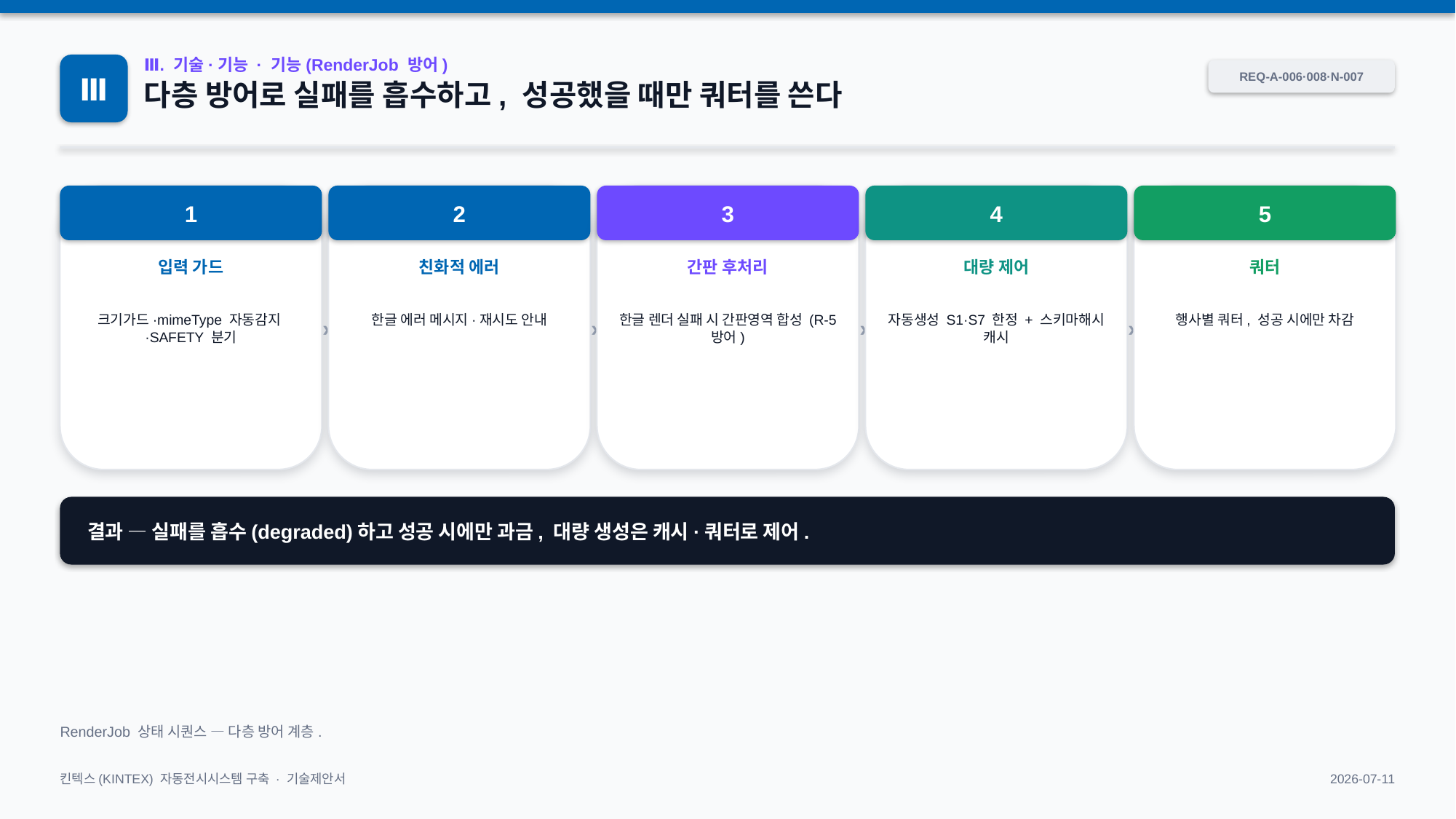

Ⅲ
Ⅲ. 기술·기능 · 기능(RenderJob 방어)

REQ-A-006·008·N-007
다층 방어로 실패를 흡수하고, 성공했을 때만 쿼터를 쓴다

1
›

2
›

3
›

4
›

5
입력 가드
친화적 에러
간판 후처리
대량 제어
쿼터
크기가드·mimeType 자동감지·SAFETY 분기
한글 에러 메시지·재시도 안내
한글 렌더 실패 시 간판영역 합성 (R-5 방어)
자동생성 S1·S7 한정 + 스키마해시 캐시
행사별 쿼터, 성공 시에만 차감

결과 — 실패를 흡수(degraded)하고 성공 시에만 과금, 대량 생성은 캐시·쿼터로 제어.
RenderJob 상태 시퀀스 — 다층 방어 계층.
킨텍스(KINTEX) 자동전시시스템 구축 · 기술제안서
2026-07-11